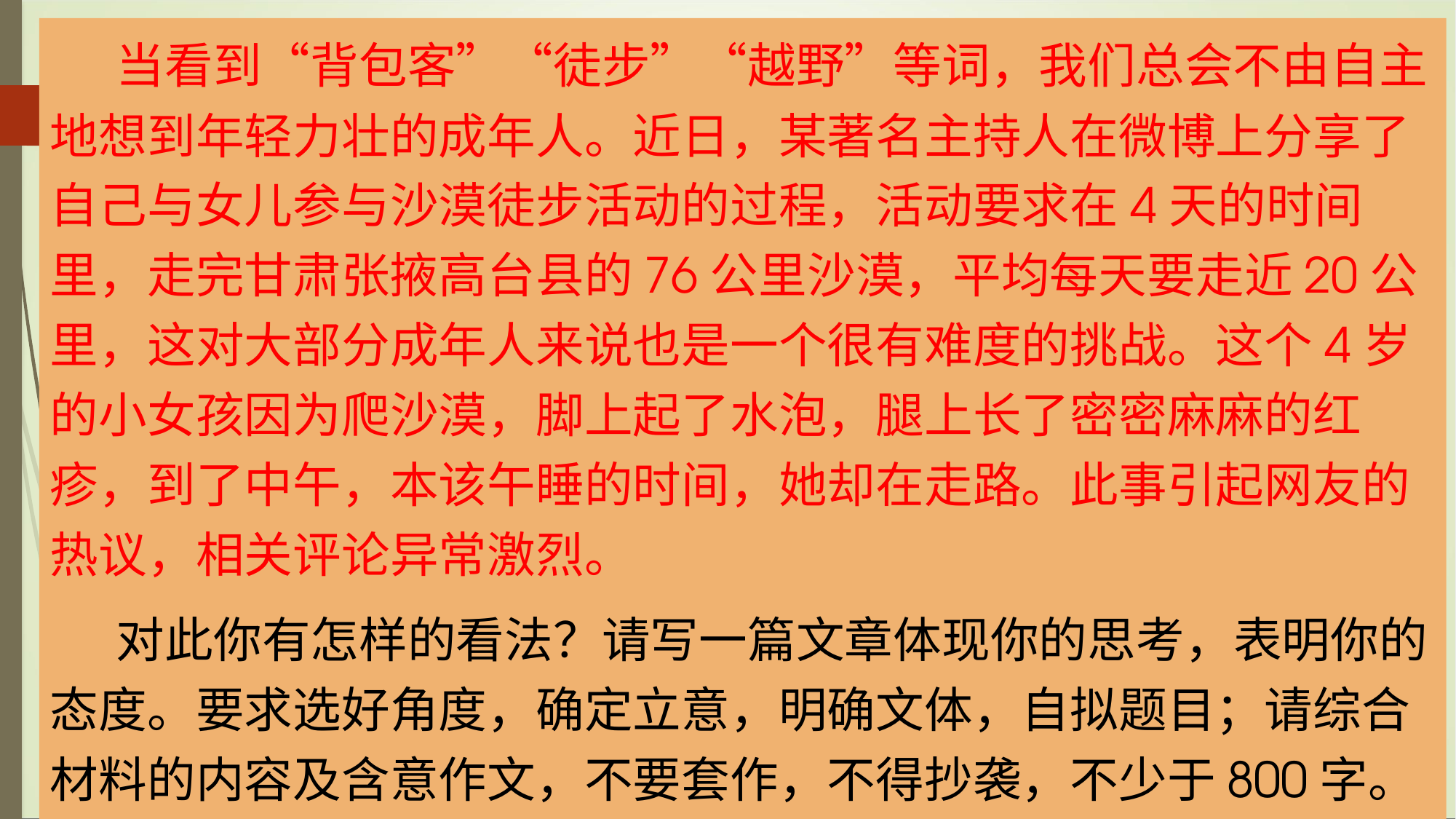

当看到“背包客”“徒步”“越野”等词，我们总会不由自主地想到年轻力壮的成年人。近日，某著名主持人在微博上分享了自己与女儿参与沙漠徒步活动的过程，活动要求在4天的时间里，走完甘肃张掖高台县的76公里沙漠，平均每天要走近20公里，这对大部分成年人来说也是一个很有难度的挑战。这个4岁的小女孩因为爬沙漠，脚上起了水泡，腿上长了密密麻麻的红疹，到了中午，本该午睡的时间，她却在走路。此事引起网友的热议，相关评论异常激烈。
     对此你有怎样的看法？请写一篇文章体现你的思考，表明你的态度。要求选好角度，确定立意，明确文体，自拟题目；请综合材料的内容及含意作文，不要套作，不得抄袭，不少于800字。